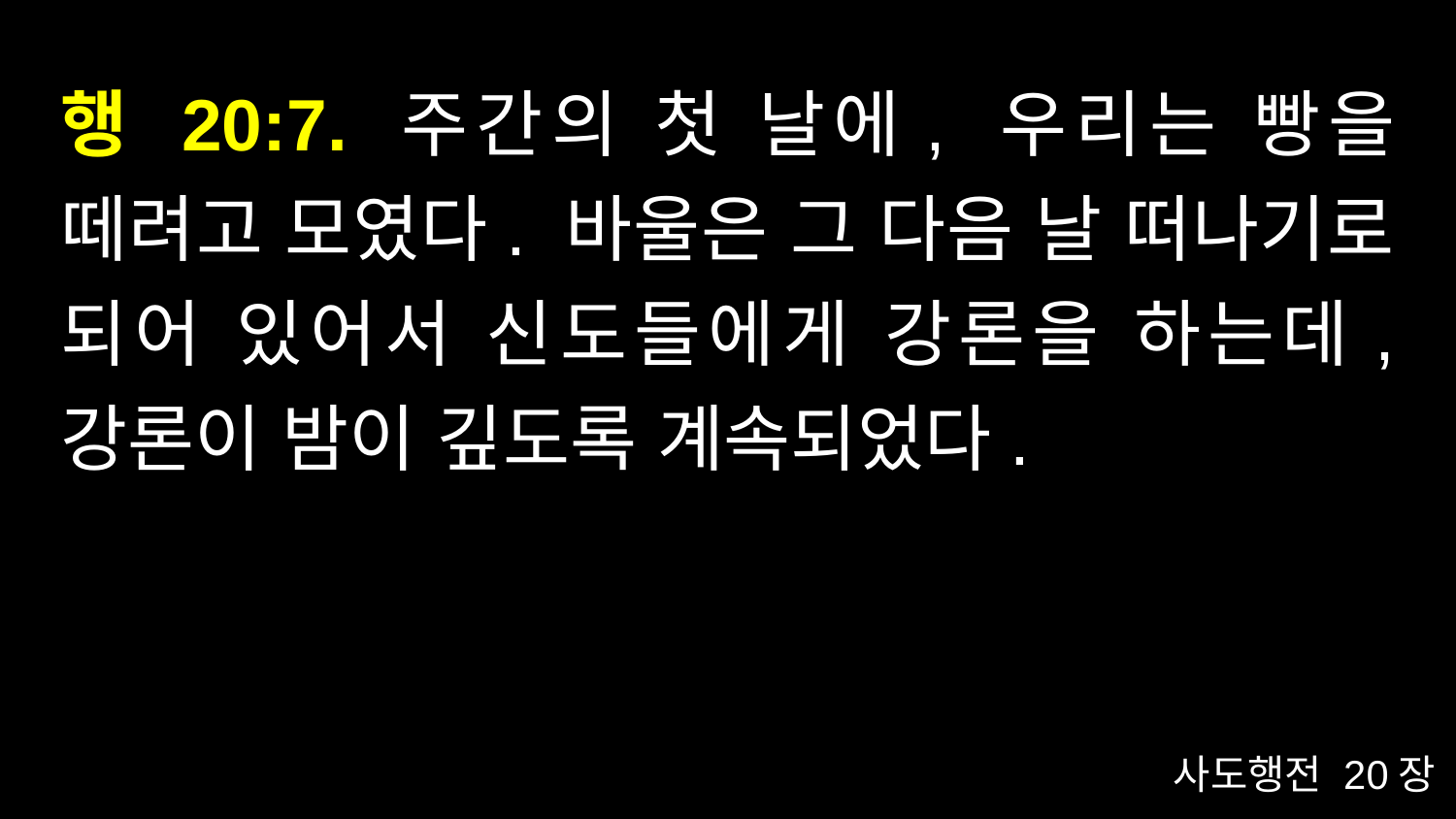

# 행 20:7. 주간의 첫 날에, 우리는 빵을 떼려고 모였다. 바울은 그 다음 날 떠나기로 되어 있어서 신도들에게 강론을 하는데, 강론이 밤이 깊도록 계속되었다.
사도행전 20장